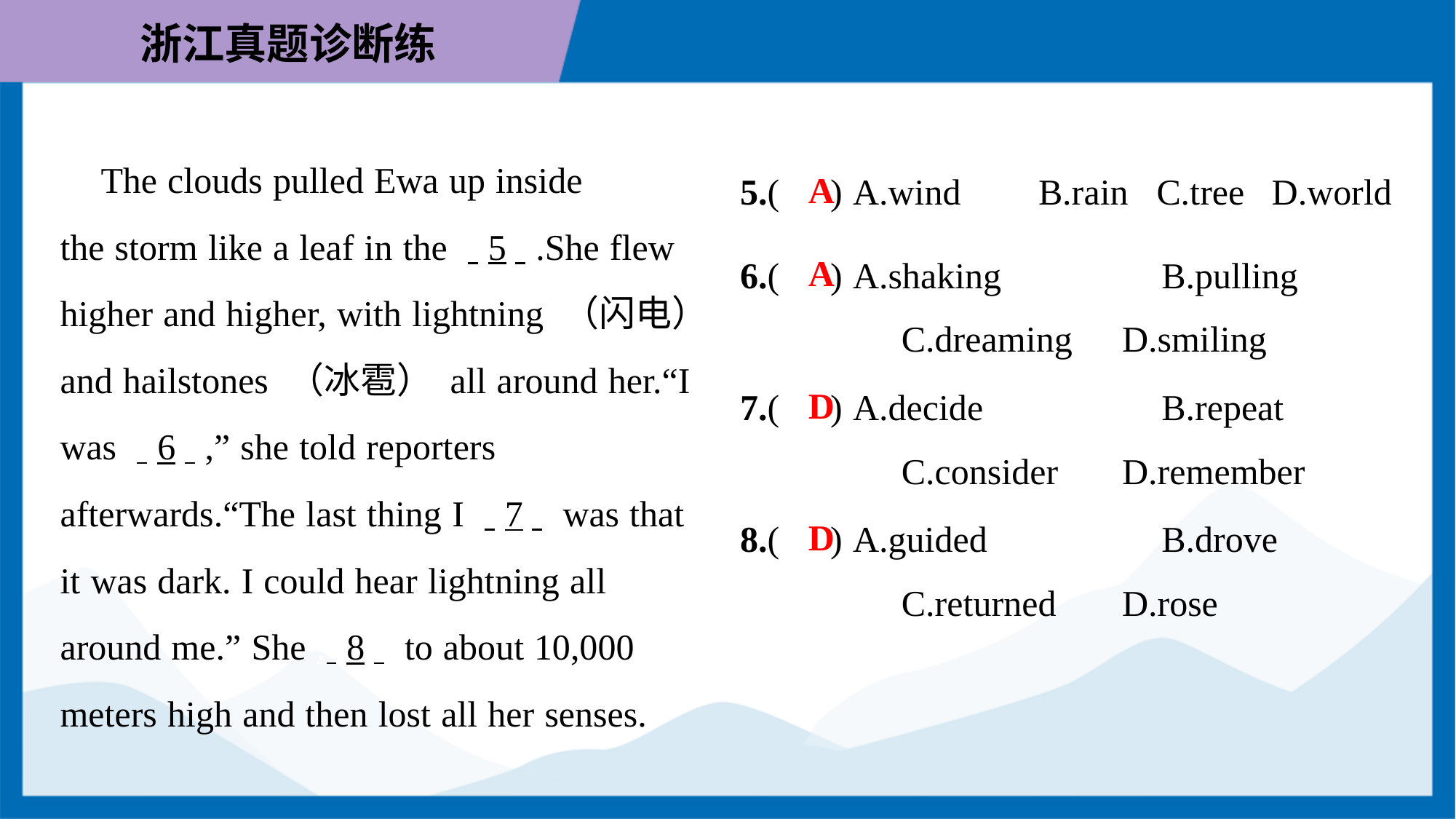

The clouds pulled Ewa up inside
the storm like a leaf in the . .5. ..She flew
higher and higher, with lightning （闪电）
and hailstones （冰雹） all around her.“I
was . .6. .,” she told reporters
afterwards.“The last thing I . .7. . was that
it was dark. I could hear lightning all
around me.” She . .8. . to about 10,000
meters high and then lost all her senses.

A
5.(     ) A.wind	B.rain	C.tree	D.world
6.(     ) A.shaking	B.pulling
C.dreaming	D.smiling
A
7.(     ) A.decide	B.repeat
C.consider	D.remember
D
8.(     ) A.guided	B.drove
C.returned	D.rose
D